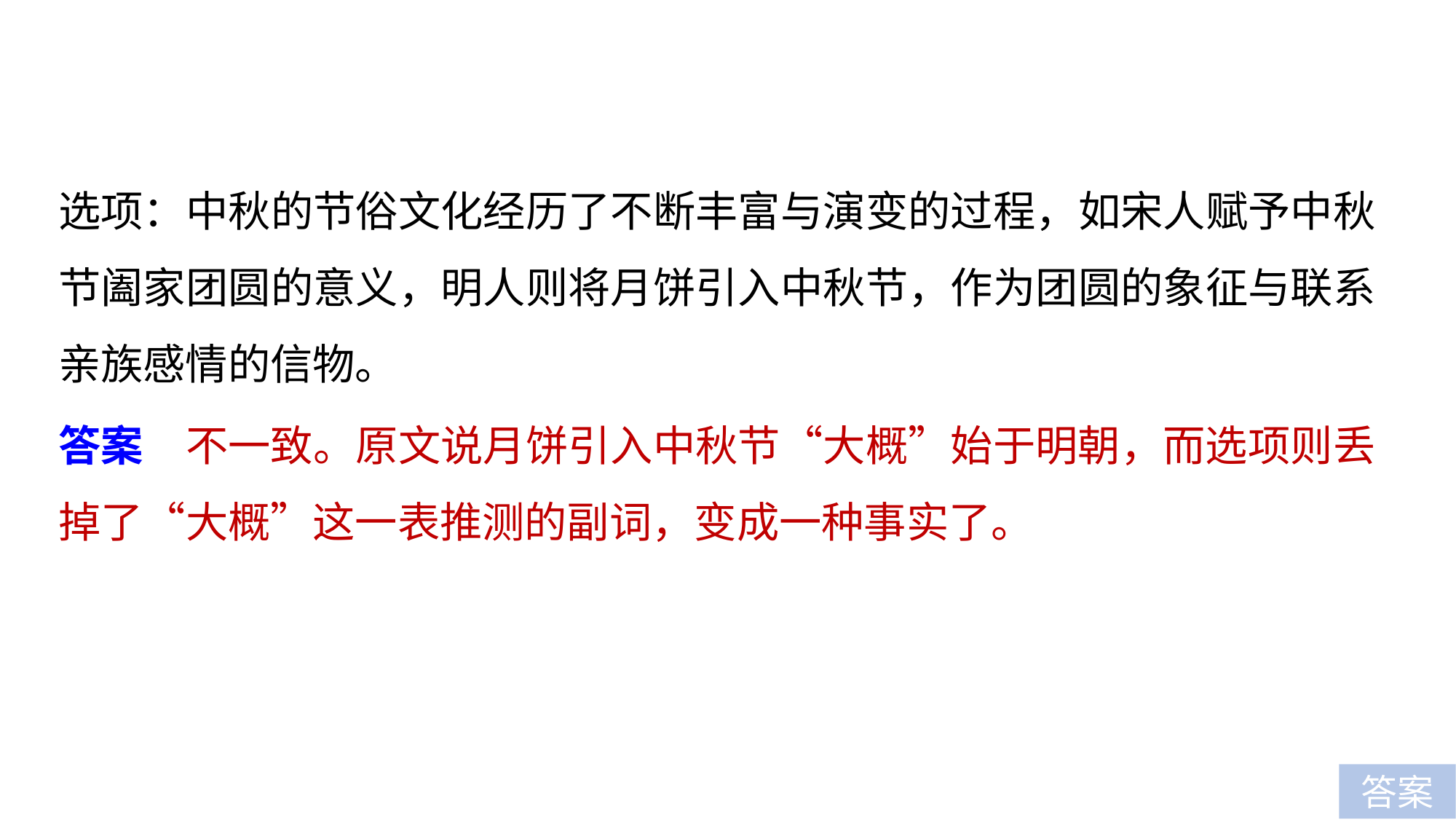

选项：中秋的节俗文化经历了不断丰富与演变的过程，如宋人赋予中秋节阖家团圆的意义，明人则将月饼引入中秋节，作为团圆的象征与联系亲族感情的信物。
答案　不一致。原文说月饼引入中秋节“大概”始于明朝，而选项则丢掉了“大概”这一表推测的副词，变成一种事实了。
答案